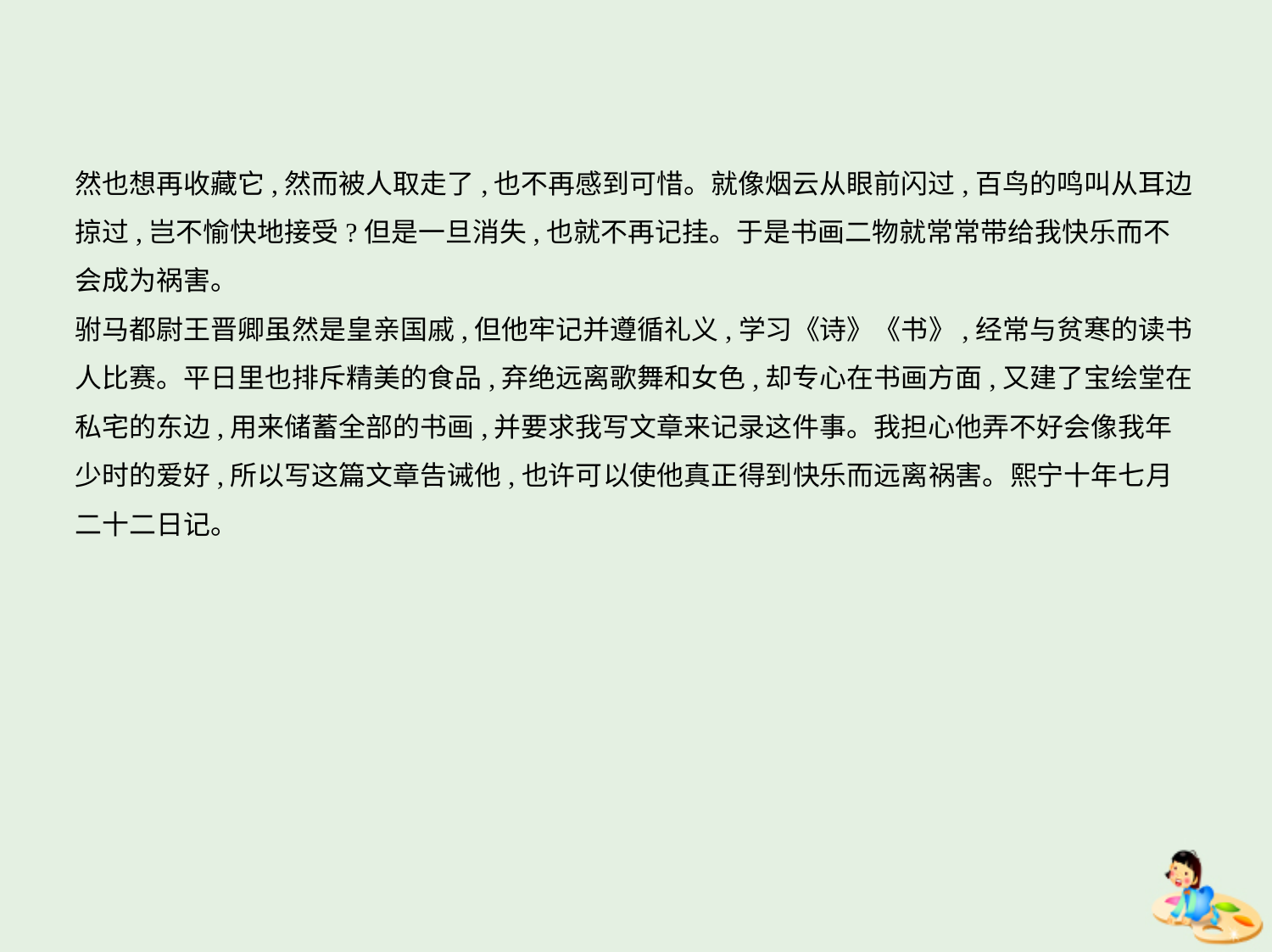

然也想再收藏它,然而被人取走了,也不再感到可惜。就像烟云从眼前闪过,百鸟的鸣叫从耳边
掠过,岂不愉快地接受?但是一旦消失,也就不再记挂。于是书画二物就常常带给我快乐而不
会成为祸害。
驸马都尉王晋卿虽然是皇亲国戚,但他牢记并遵循礼义,学习《诗》《书》,经常与贫寒的读书
人比赛。平日里也排斥精美的食品,弃绝远离歌舞和女色,却专心在书画方面,又建了宝绘堂在
私宅的东边,用来储蓄全部的书画,并要求我写文章来记录这件事。我担心他弄不好会像我年
少时的爱好,所以写这篇文章告诫他,也许可以使他真正得到快乐而远离祸害。熙宁十年七月
二十二日记。